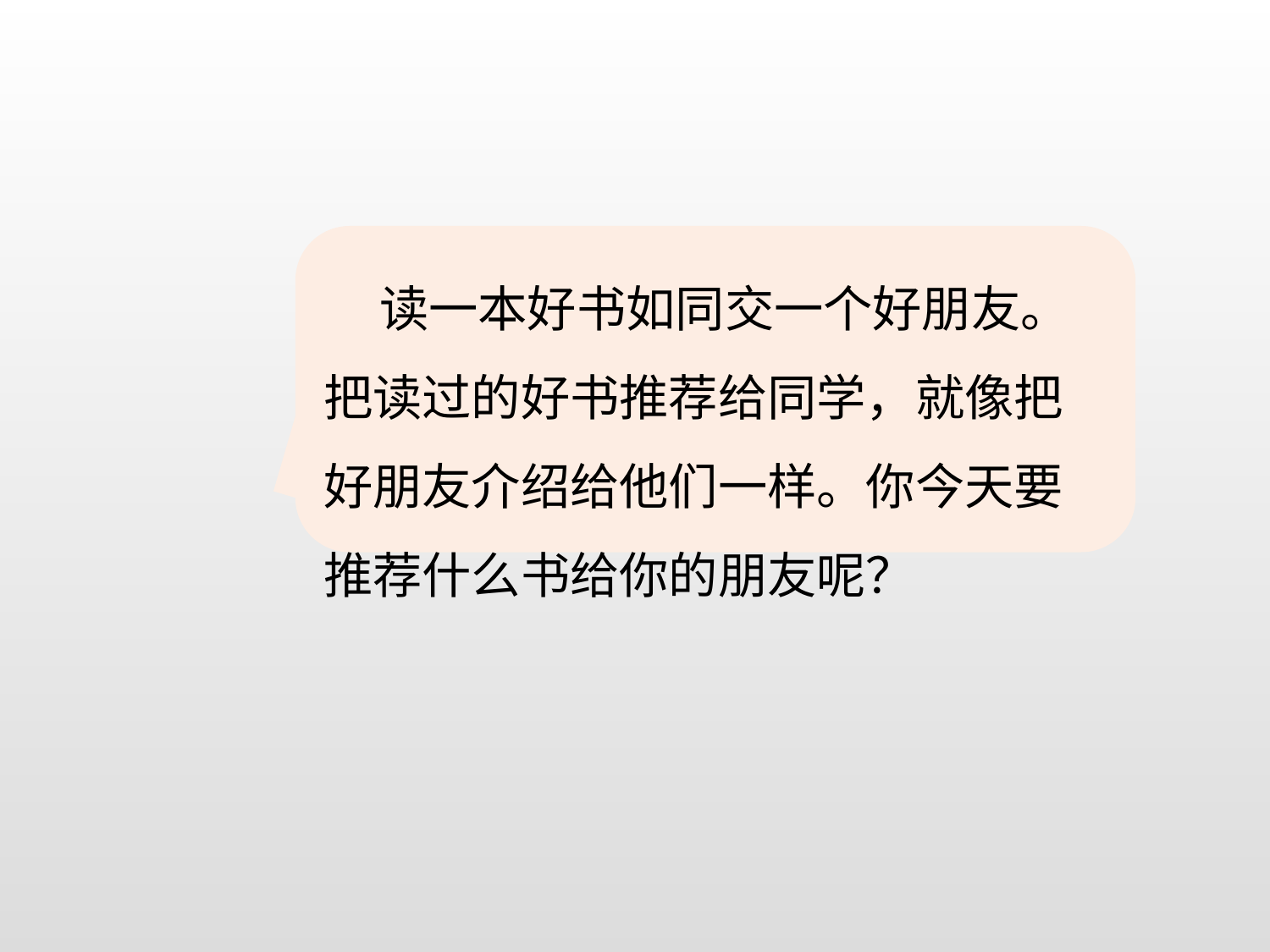

读一本好书如同交一个好朋友。把读过的好书推荐给同学，就像把好朋友介绍给他们一样。你今天要推荐什么书给你的朋友呢？